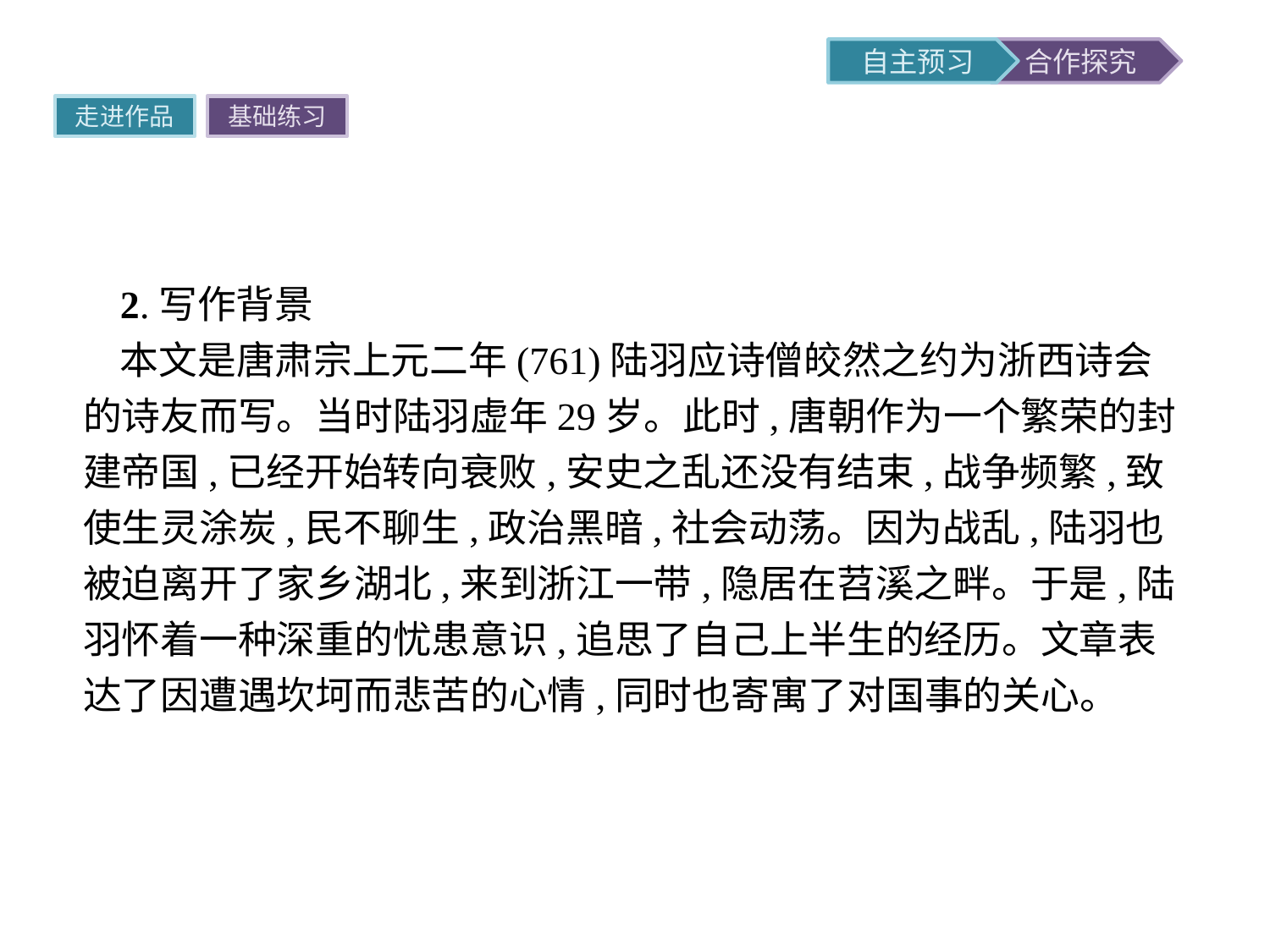

走进作品
基础练习
2.写作背景
本文是唐肃宗上元二年(761)陆羽应诗僧皎然之约为浙西诗会的诗友而写。当时陆羽虚年29岁。此时,唐朝作为一个繁荣的封建帝国,已经开始转向衰败,安史之乱还没有结束,战争频繁,致使生灵涂炭,民不聊生,政治黑暗,社会动荡。因为战乱,陆羽也被迫离开了家乡湖北,来到浙江一带,隐居在苕溪之畔。于是,陆羽怀着一种深重的忧患意识,追思了自己上半生的经历。文章表达了因遭遇坎坷而悲苦的心情,同时也寄寓了对国事的关心。